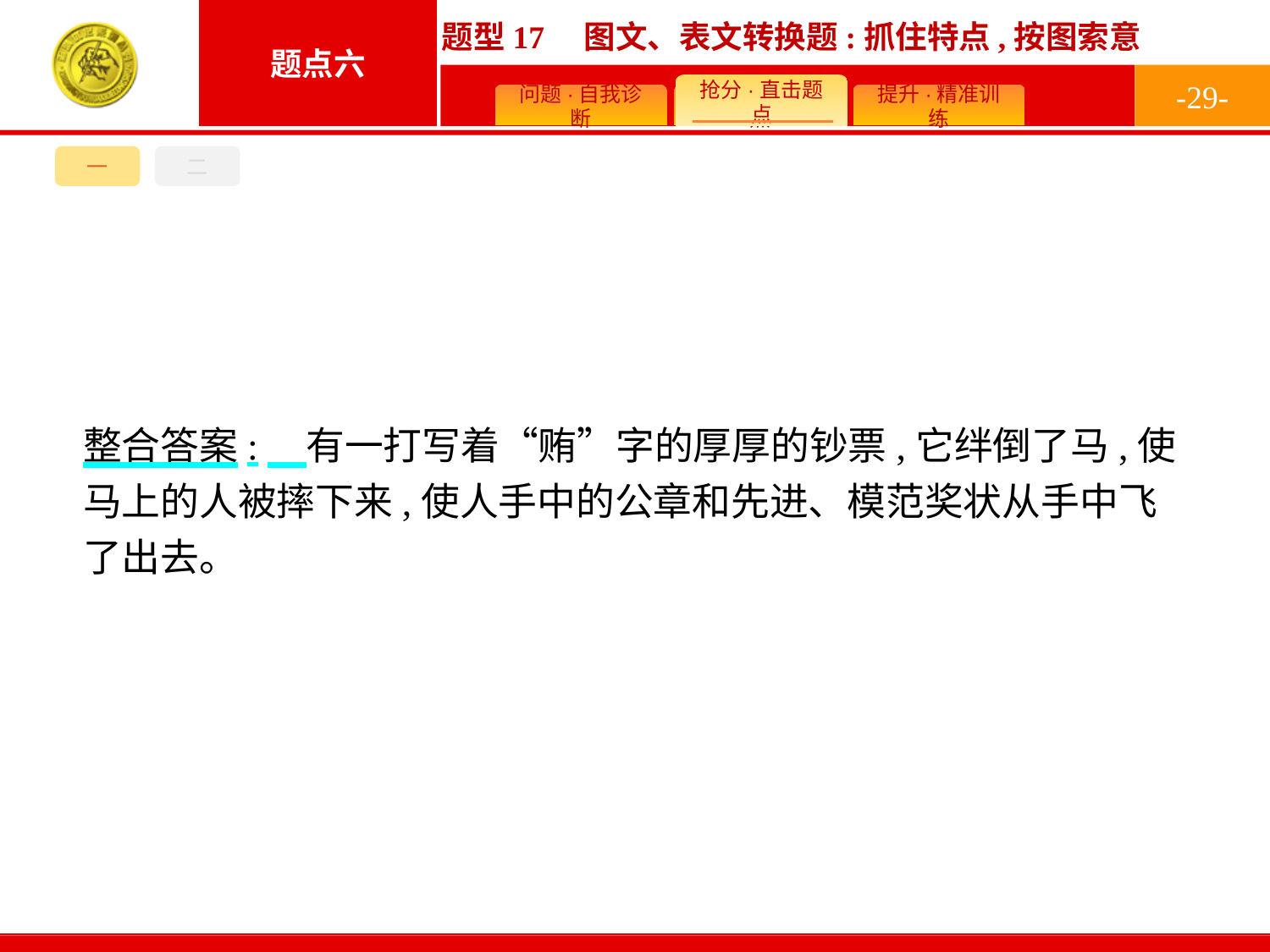

-29-
一
二
整合答案:　有一打写着“贿”字的厚厚的钞票,它绊倒了马,使马上的人被摔下来,使人手中的公章和先进、模范奖状从手中飞了出去。